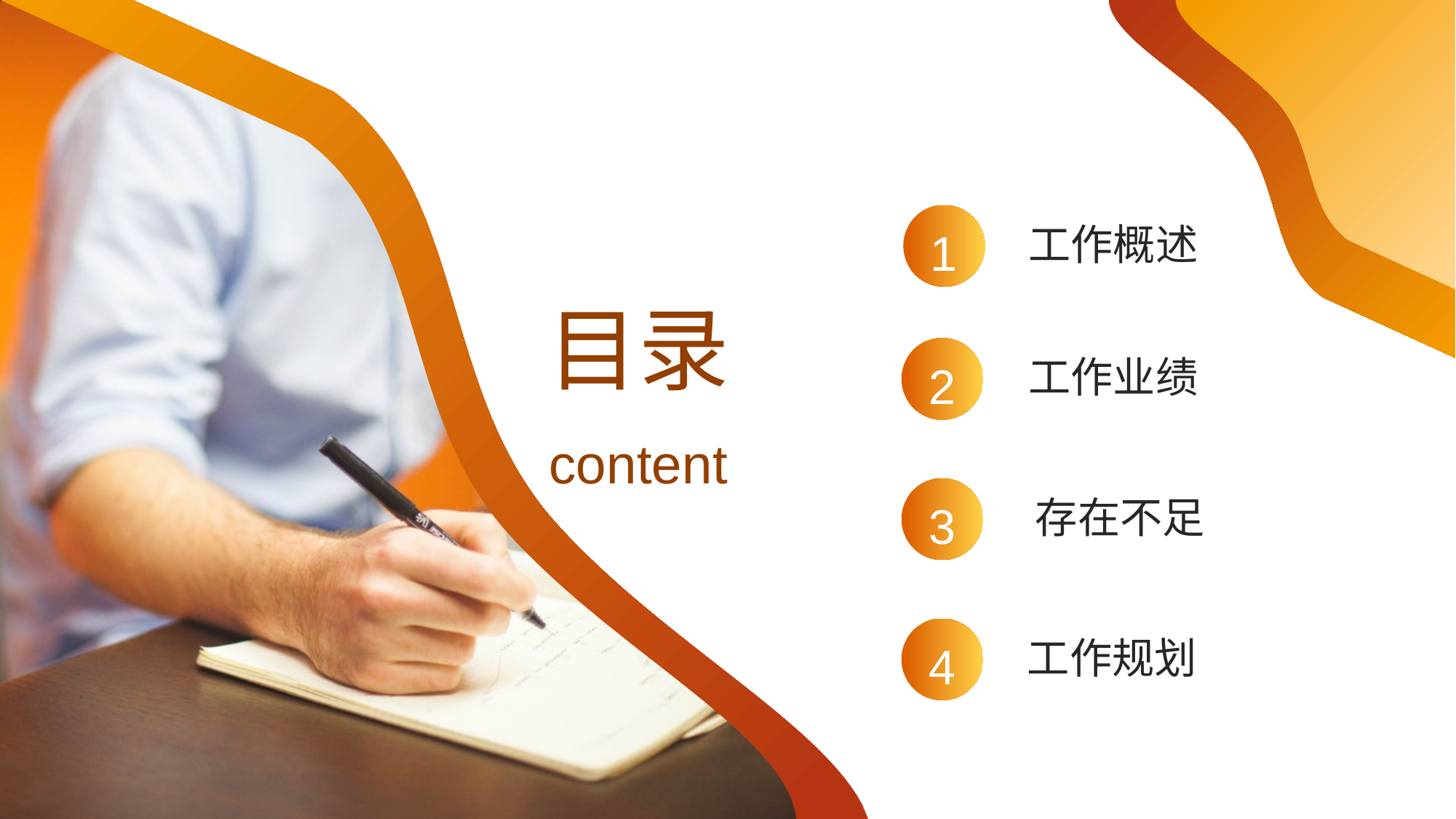

1
工作概述
# 目录
2
工作业绩
content
3
存在不足
4
工作规划